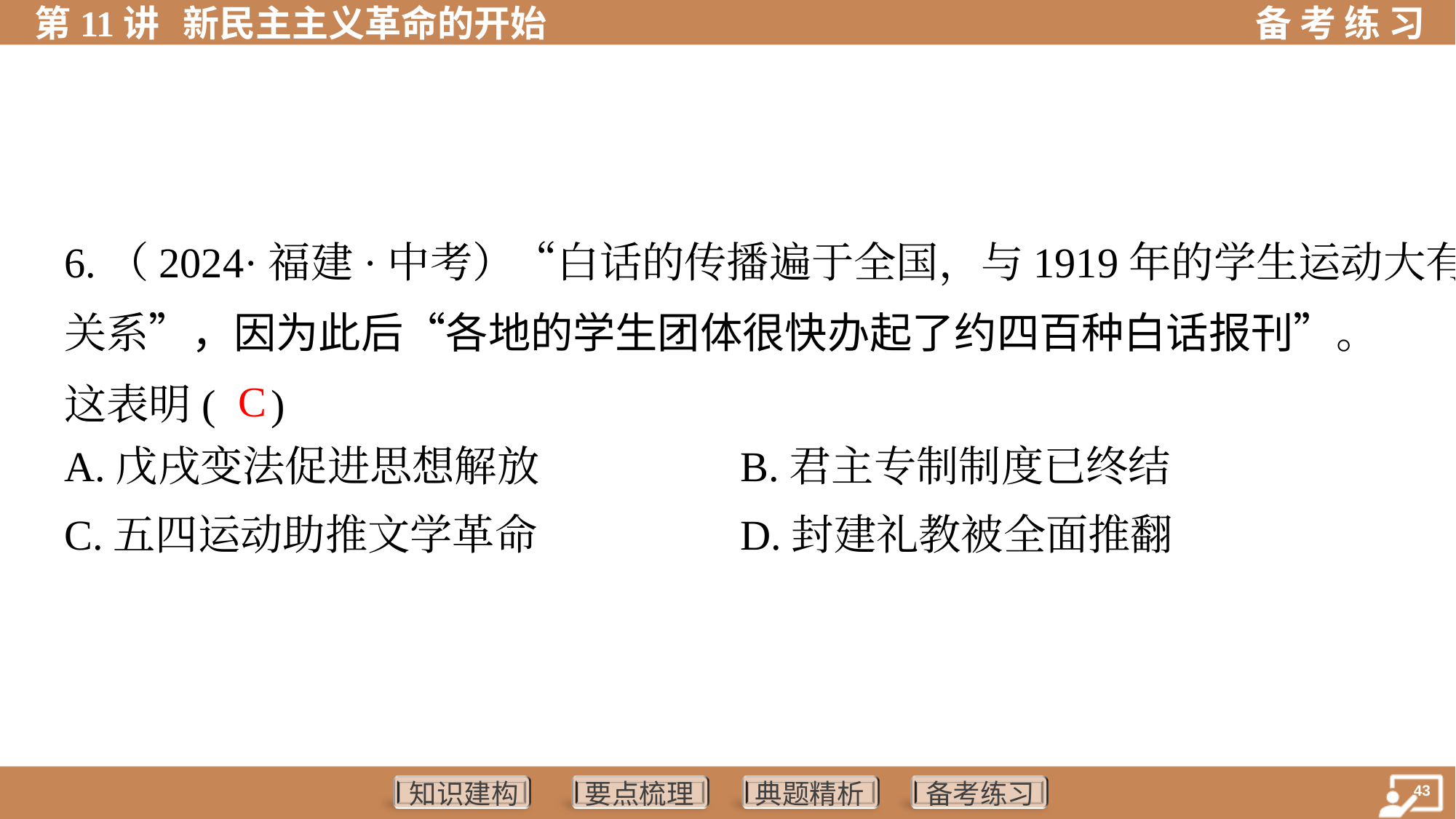

6.（2024·福建·中考）“白话的传播遍于全国，与1919年的学生运动大有
关系”，因为此后“各地的学生团体很快办起了约四百种白话报刊”。
这表明(     )
  C
A.戊戌变法促进思想解放	B.君主专制制度已终结
C.五四运动助推文学革命	D.封建礼教被全面推翻